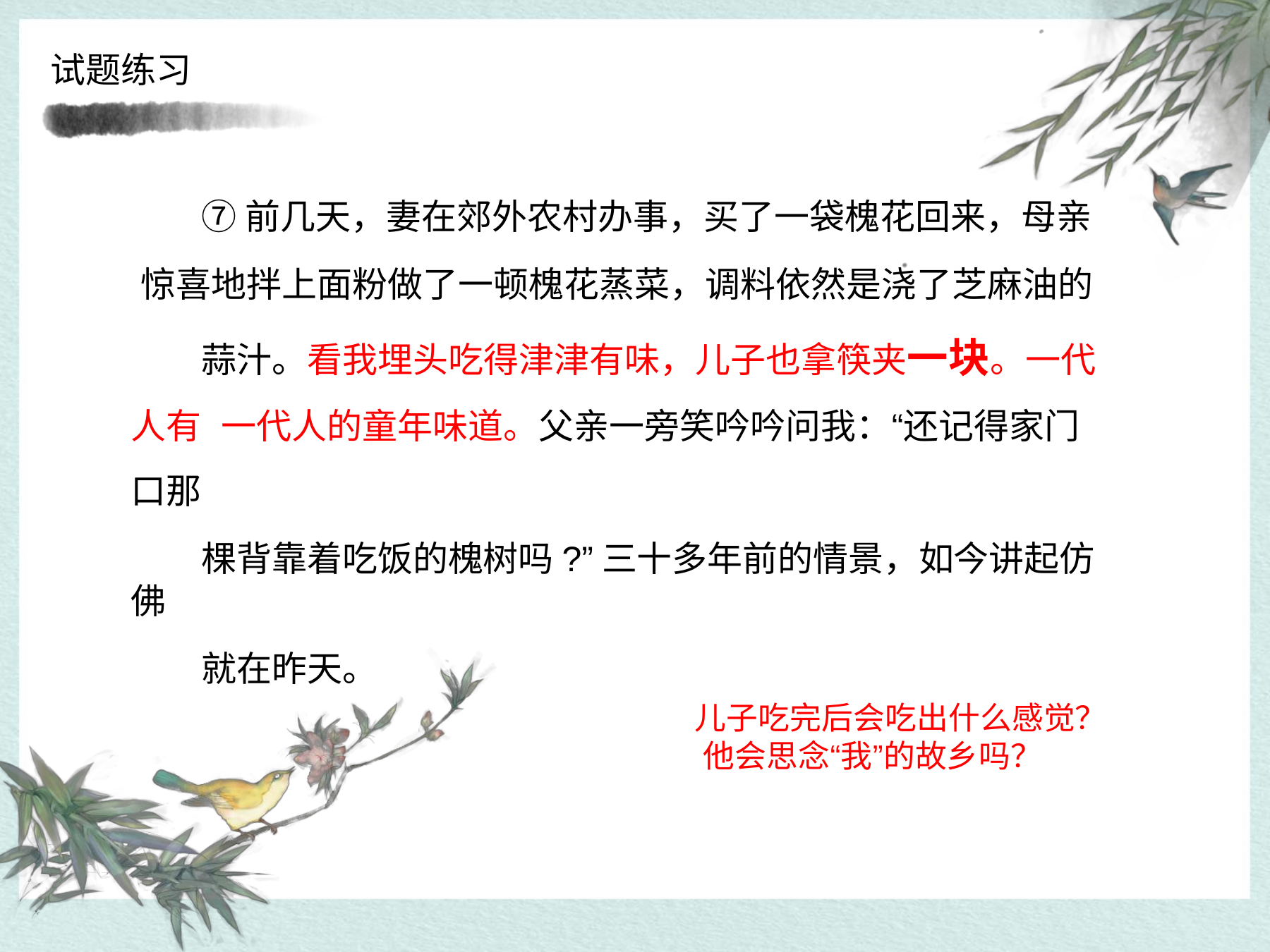

# 试题练习

⑦前几天，妻在郊外农村办事，买了一袋槐花回来，母亲  惊喜地拌上面粉做了一顿槐花蒸菜，调料依然是浇了芝麻油的
蒜汁。看我埋头吃得津津有味，儿子也拿筷夹一块。一代人有  一代人的童年味道。父亲一旁笑吟吟问我：“还记得家门口那
棵背靠着吃饭的槐树吗?”三十多年前的情景，如今讲起仿佛
就在昨天。

儿子吃完后会吃出什么感觉？  他会思念“我”的故乡吗？